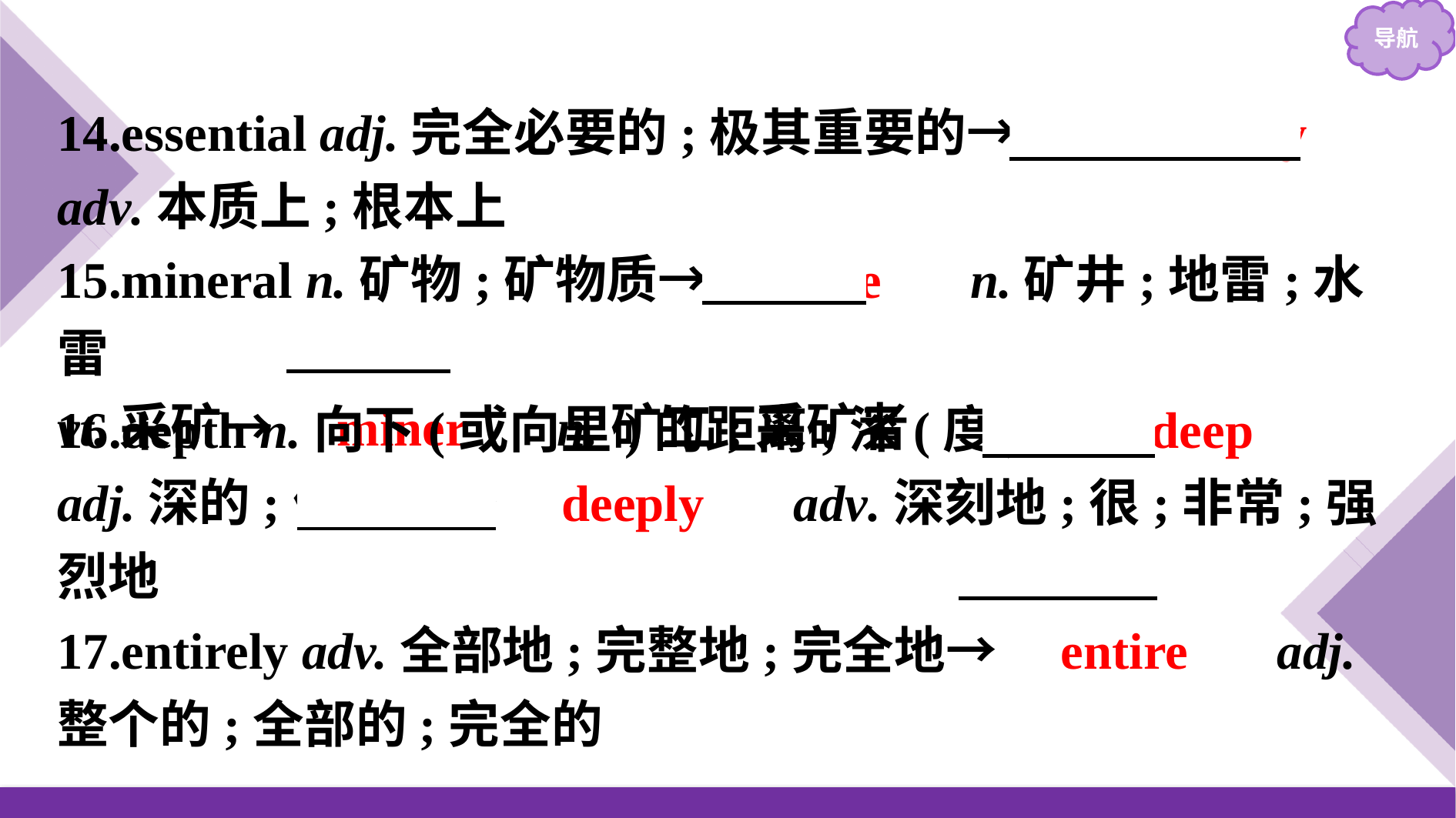

14.essential adj.完全必要的;极其重要的→　essentially
adv.本质上;根本上
15.mineral n.矿物;矿物质→　mine　 n.矿井;地雷;水雷
vt.采矿→　miner　 n.矿工;采矿者

16.depth n.向下(或向里)的距离;深(度)→　deep　 adj.深的;低沉的→　deeply　 adv.深刻地;很;非常;强烈地
17.entirely adv.全部地;完整地;完全地→　entire　 adj.整个的;全部的;完全的